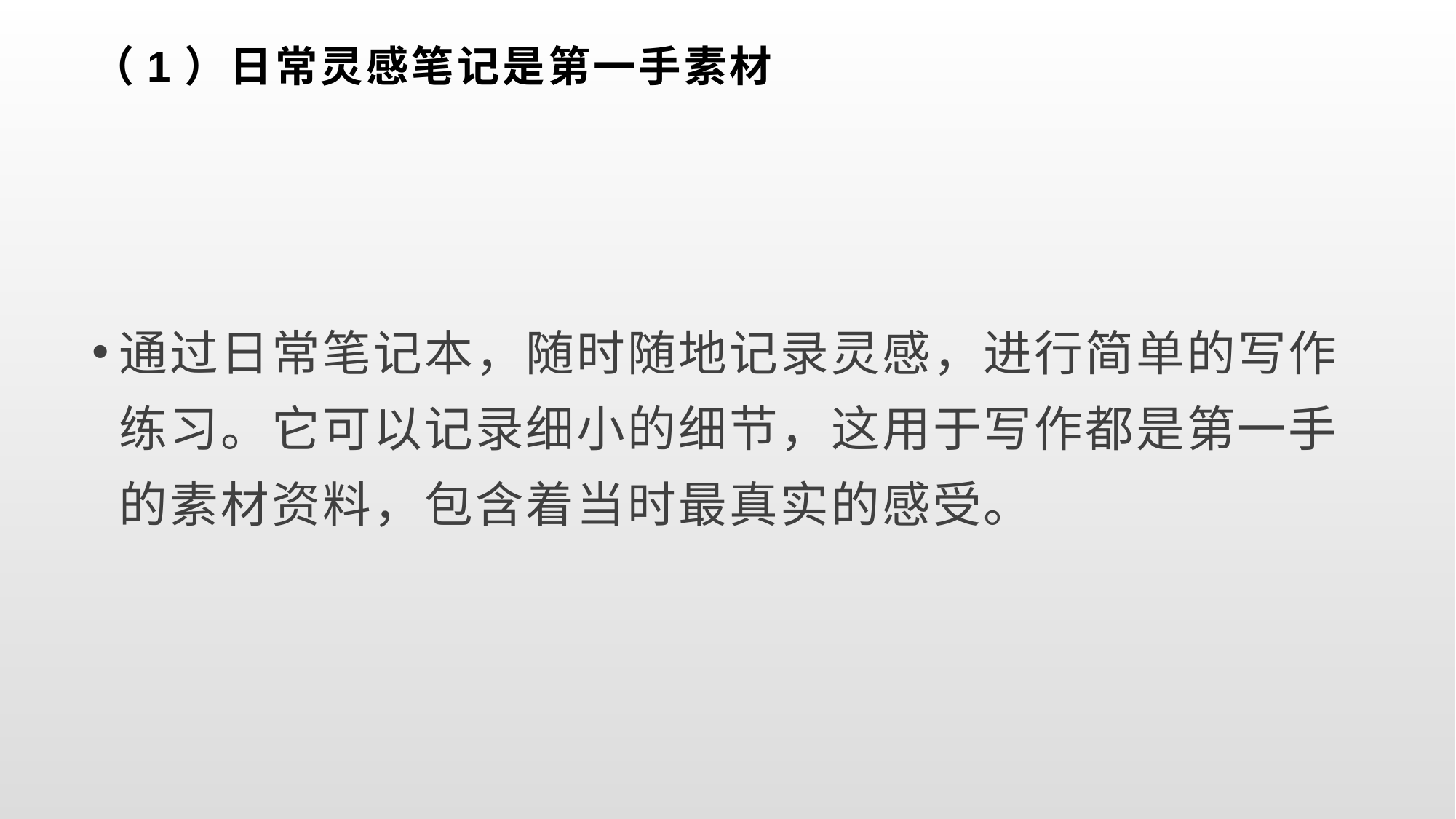

# （1）日常灵感笔记是第一手素材

通过日常笔记本，随时随地记录灵感，进行简单的写作练习。它可以记录细小的细节，这用于写作都是第一手的素材资料，包含着当时最真实的感受。